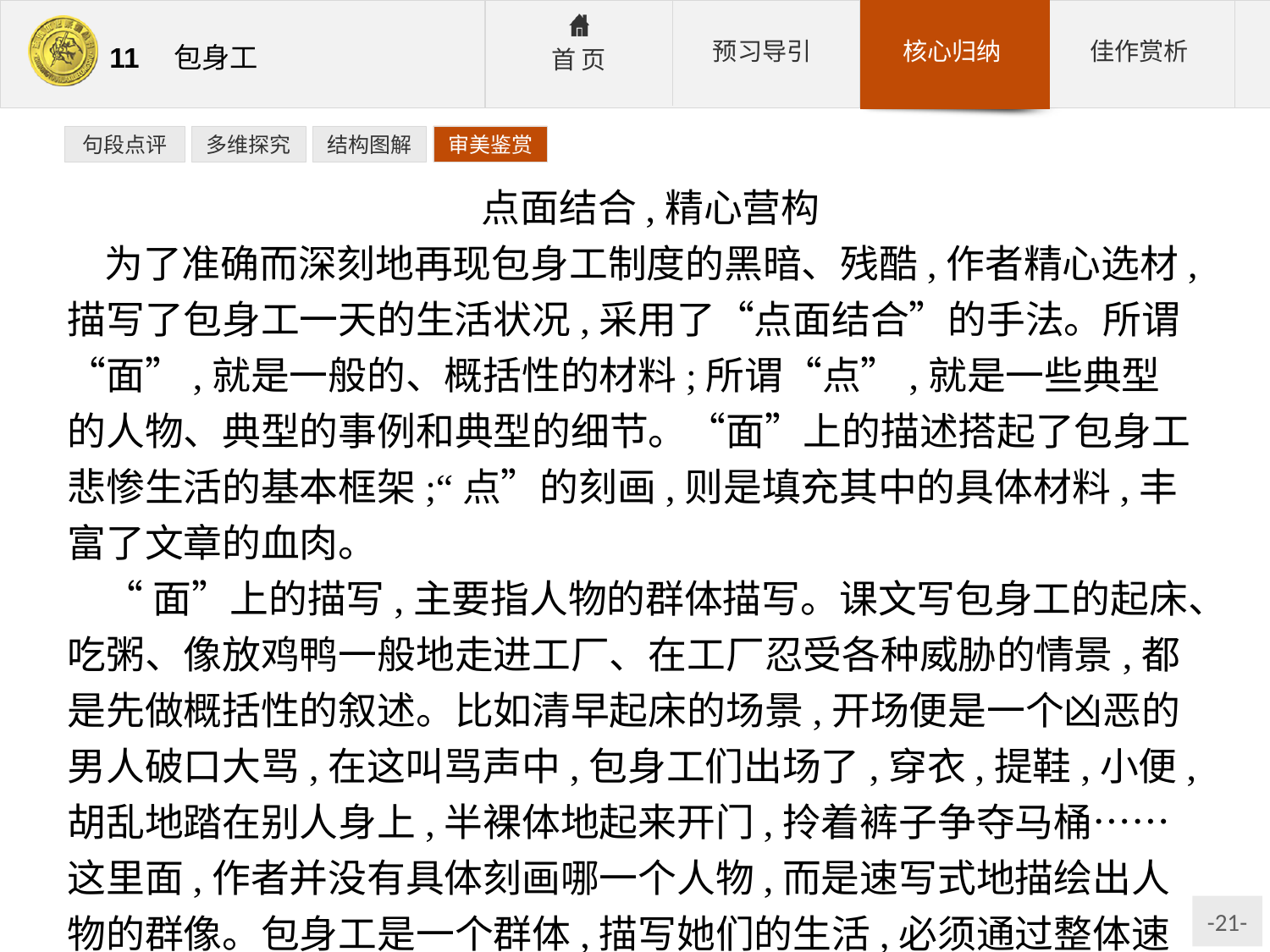

句段点评
多维探究
结构图解
审美鉴赏
点面结合,精心营构
为了准确而深刻地再现包身工制度的黑暗、残酷,作者精心选材,描写了包身工一天的生活状况,采用了“点面结合”的手法。所谓“面”,就是一般的、概括性的材料;所谓“点”,就是一些典型的人物、典型的事例和典型的细节。“面”上的描述搭起了包身工悲惨生活的基本框架;“点”的刻画,则是填充其中的具体材料,丰富了文章的血肉。
“面”上的描写,主要指人物的群体描写。课文写包身工的起床、吃粥、像放鸡鸭一般地走进工厂、在工厂忍受各种威胁的情景,都是先做概括性的叙述。比如清早起床的场景,开场便是一个凶恶的男人破口大骂,在这叫骂声中,包身工们出场了,穿衣,提鞋,小便,胡乱地踏在别人身上,半裸体地起来开门,拎着裤子争夺马桶……这里面,作者并没有具体刻画哪一个人物,而是速写式地描绘出人物的群像。包身工是一个群体,描写她们的生活,必须通过整体速写,才能得到全面的表现。